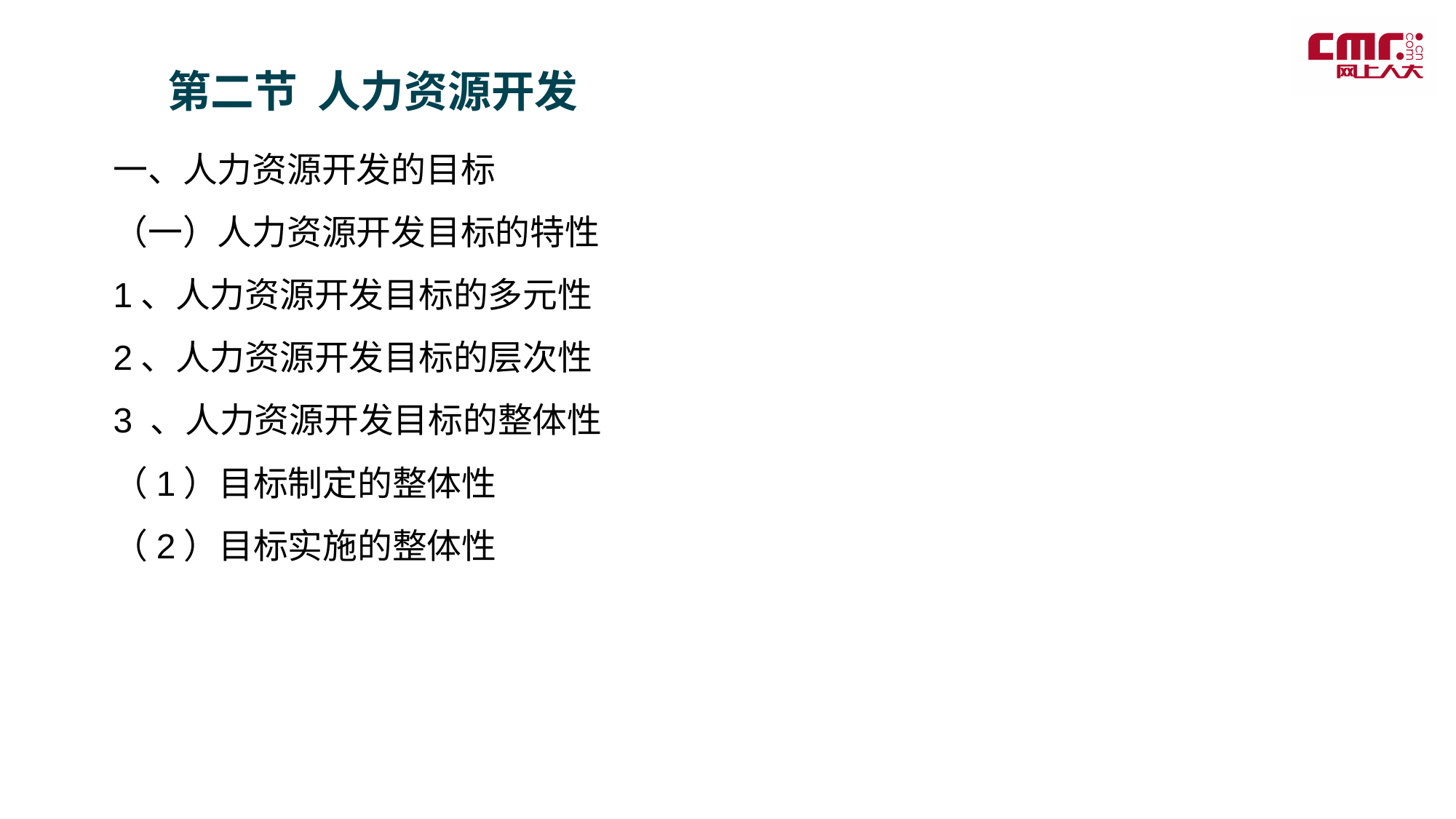

第二节  人力资源开发
一、人力资源开发的目标
（一）人力资源开发目标的特性
1、人力资源开发目标的多元性
2、人力资源开发目标的层次性
3 、人力资源开发目标的整体性
（1）目标制定的整体性
（2）目标实施的整体性